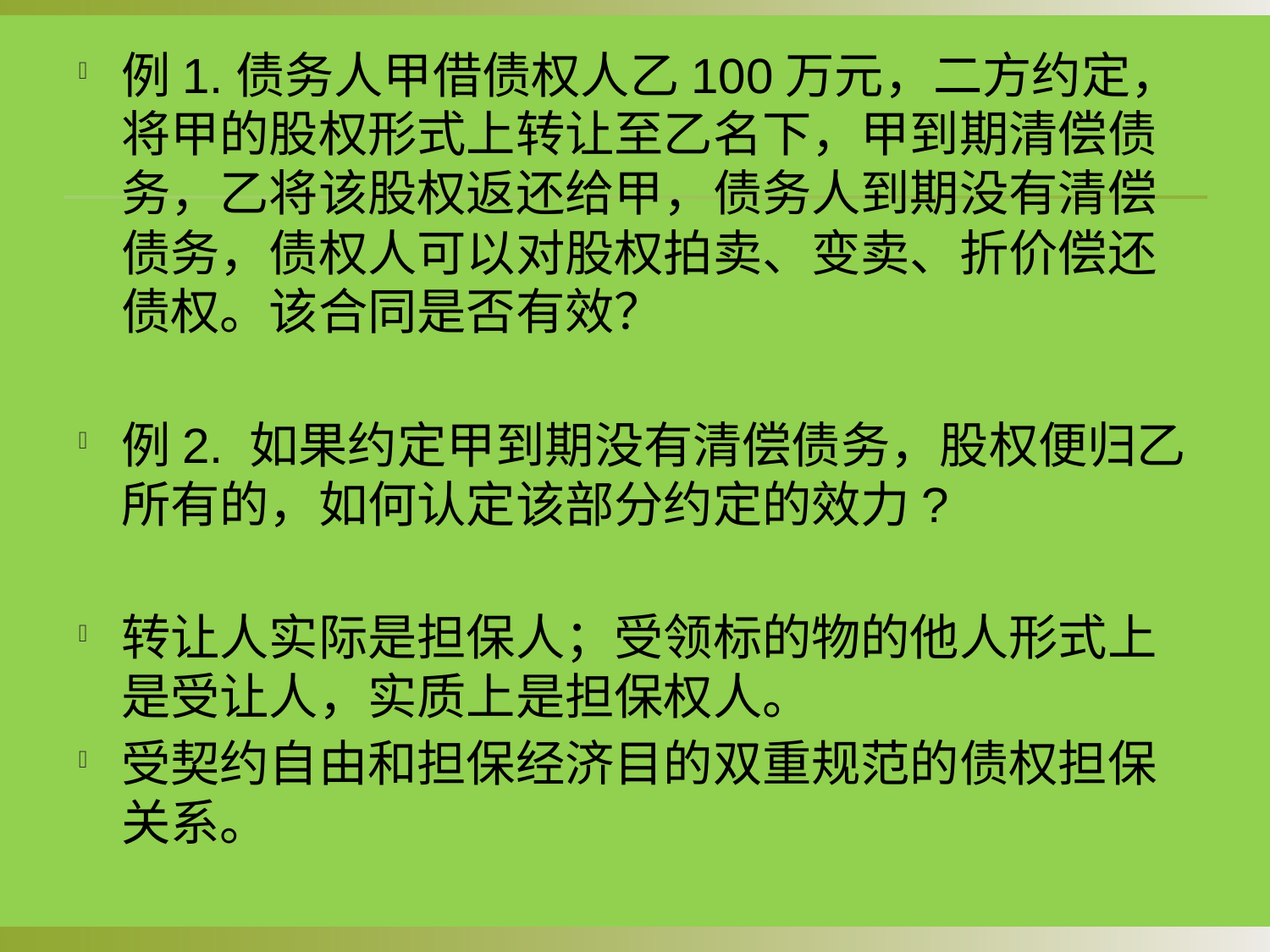

例1.债务人甲借债权人乙100万元，二方约定，将甲的股权形式上转让至乙名下，甲到期清偿债务，乙将该股权返还给甲，债务人到期没有清偿债务，债权人可以对股权拍卖、变卖、折价偿还债权。该合同是否有效？

例2. 如果约定甲到期没有清偿债务，股权便归乙所有的，如何认定该部分约定的效力?

转让人实际是担保人；受领标的物的他人形式上是受让人，实质上是担保权人。
受契约自由和担保经济目的双重规范的债权担保关系。